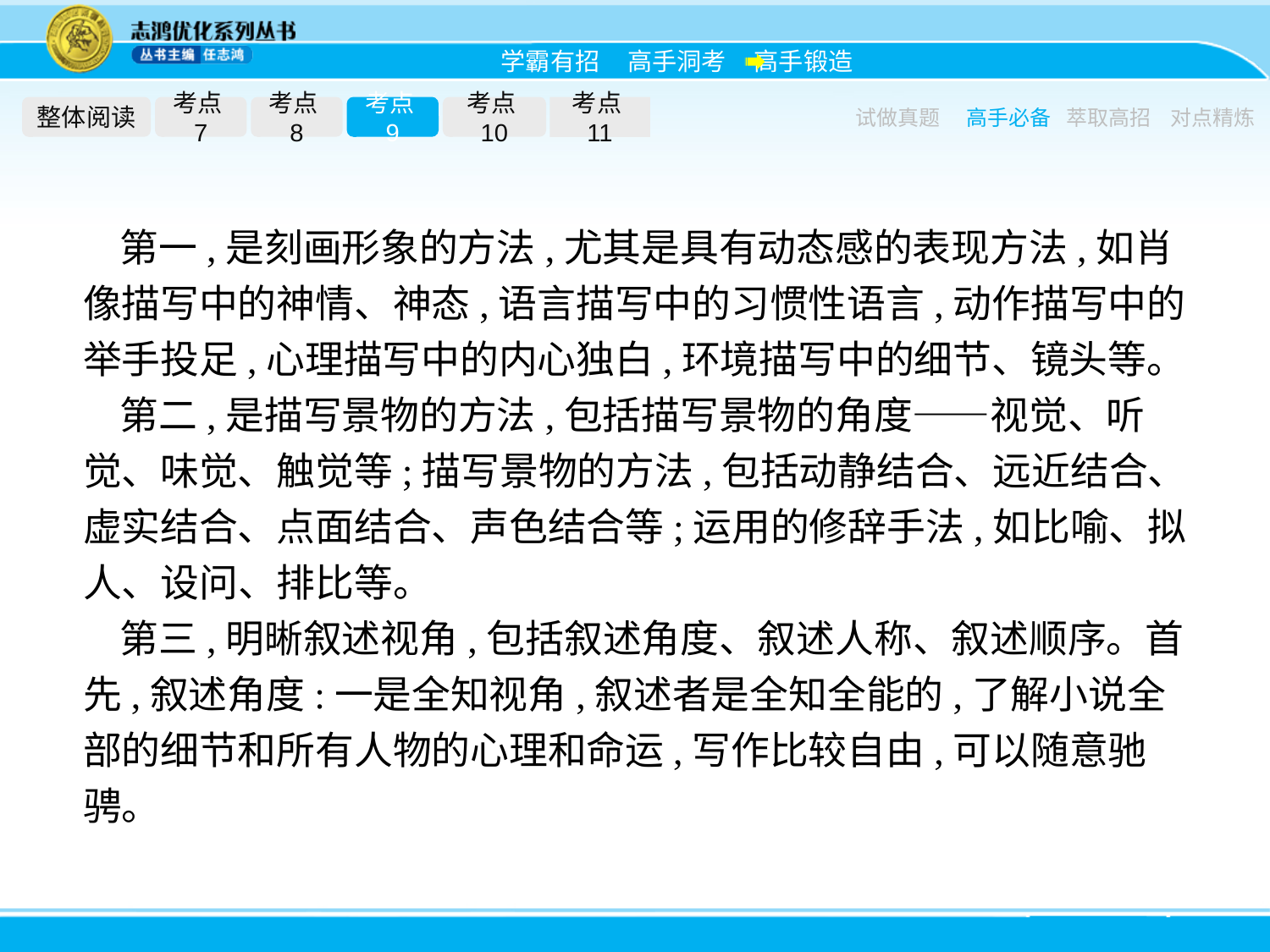

整体阅读
考点7
考点8
考点9
考点10
考点11
试做真题
高手必备
萃取高招
对点精炼
第一,是刻画形象的方法,尤其是具有动态感的表现方法,如肖像描写中的神情、神态,语言描写中的习惯性语言,动作描写中的举手投足,心理描写中的内心独白,环境描写中的细节、镜头等。
第二,是描写景物的方法,包括描写景物的角度——视觉、听觉、味觉、触觉等;描写景物的方法,包括动静结合、远近结合、虚实结合、点面结合、声色结合等;运用的修辞手法,如比喻、拟人、设问、排比等。
第三,明晰叙述视角,包括叙述角度、叙述人称、叙述顺序。首先,叙述角度:一是全知视角,叙述者是全知全能的,了解小说全部的细节和所有人物的心理和命运,写作比较自由,可以随意驰骋。